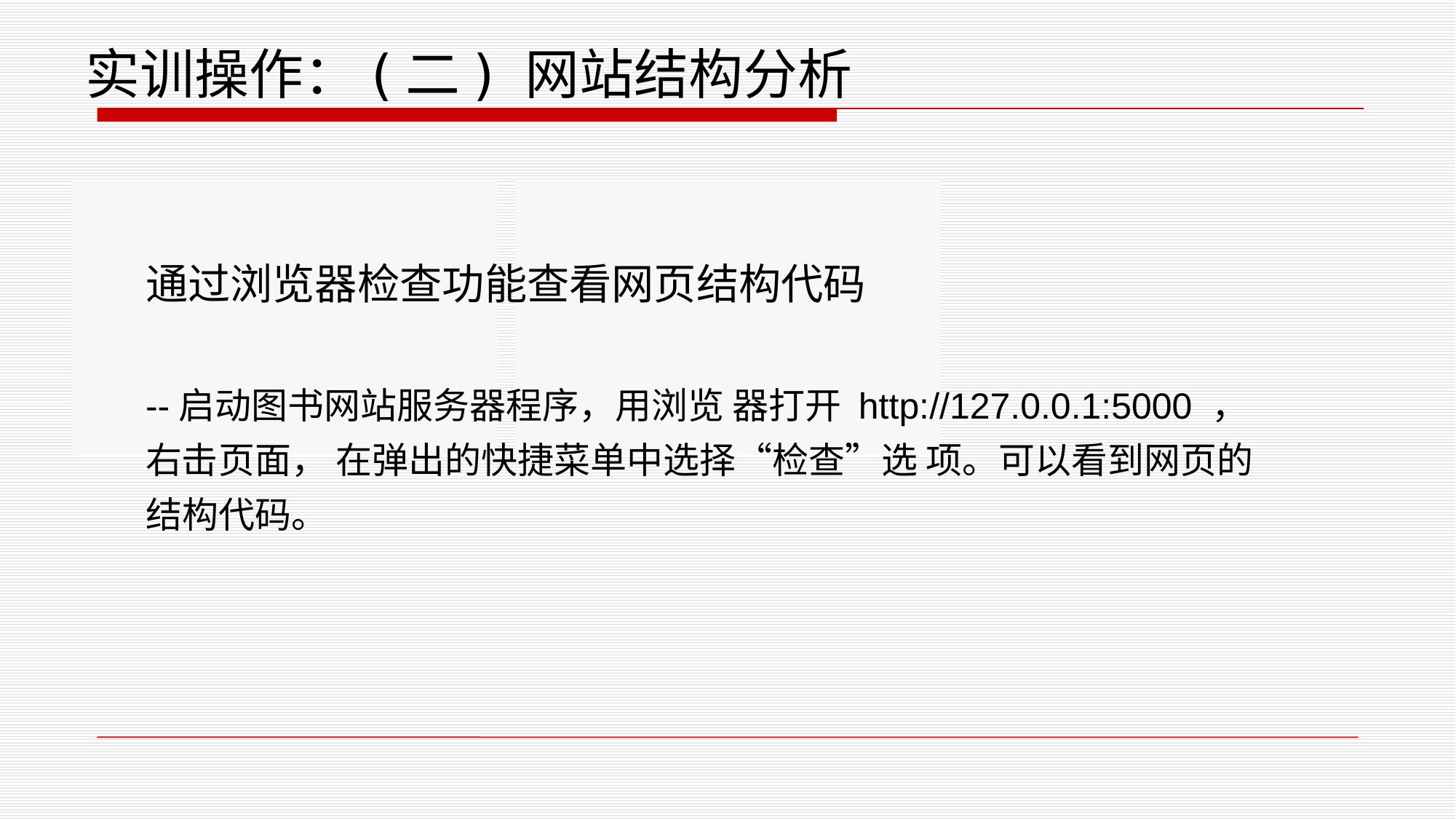

实训操作：(二) 网站结构分析

通过浏览器检查功能查看网页结构代码

--启动图书网站服务器程序，用浏览 器打开 http://127.0.0.1:5000 ，右击页面， 在弹出的快捷菜单中选择“检查”选 项。可以看到网页的结构代码。
39